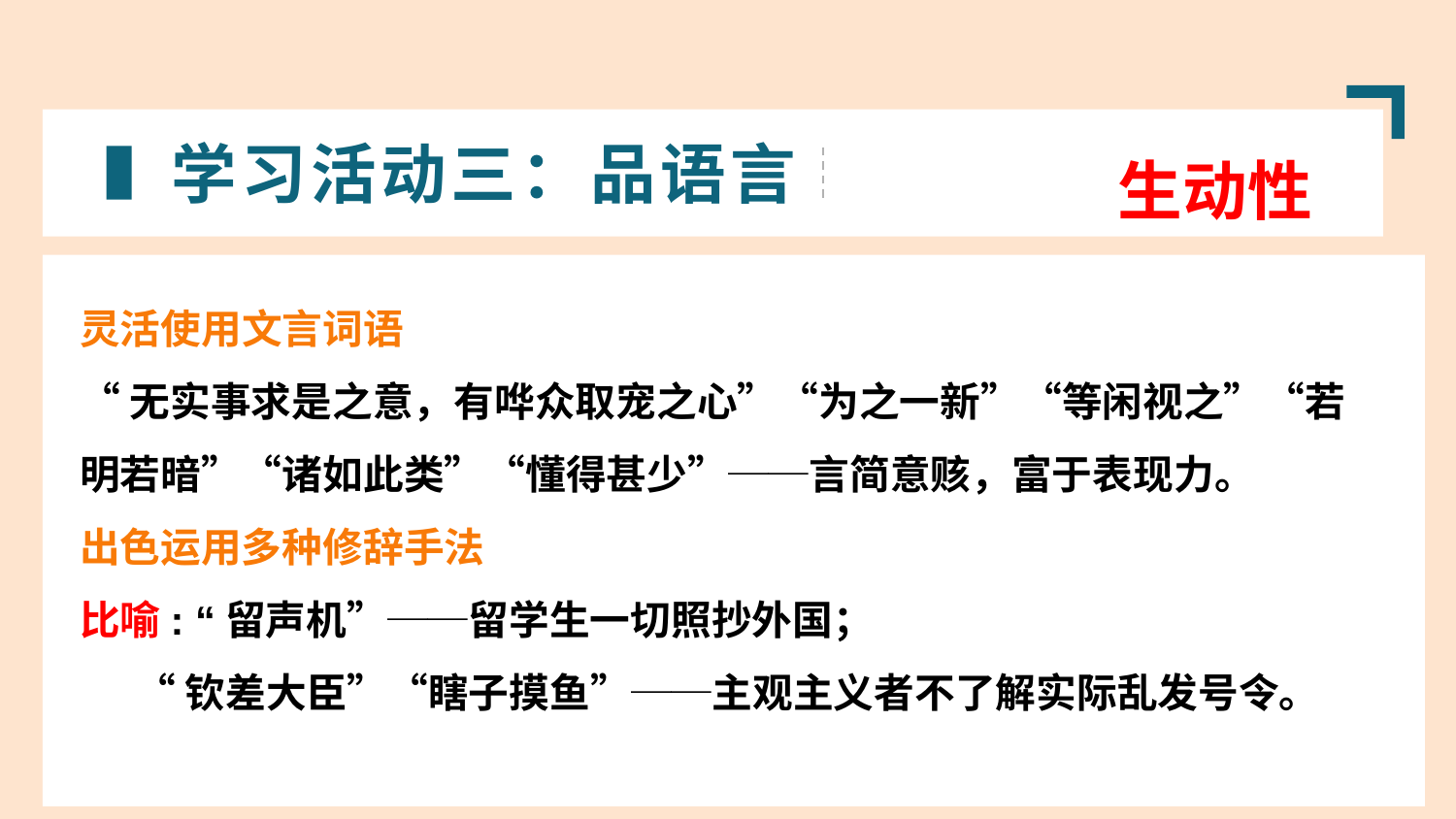

学习活动三：品语言
生动性

灵活使用文言词语
“无实事求是之意，有哗众取宠之心”“为之一新”“等闲视之”“若明若暗”“诸如此类”“懂得甚少”──言简意赅，富于表现力。
出色运用多种修辞手法
比喻: “留声机”──留学生一切照抄外国；
      “钦差大臣”“瞎子摸鱼”──主观主义者不了解实际乱发号令。